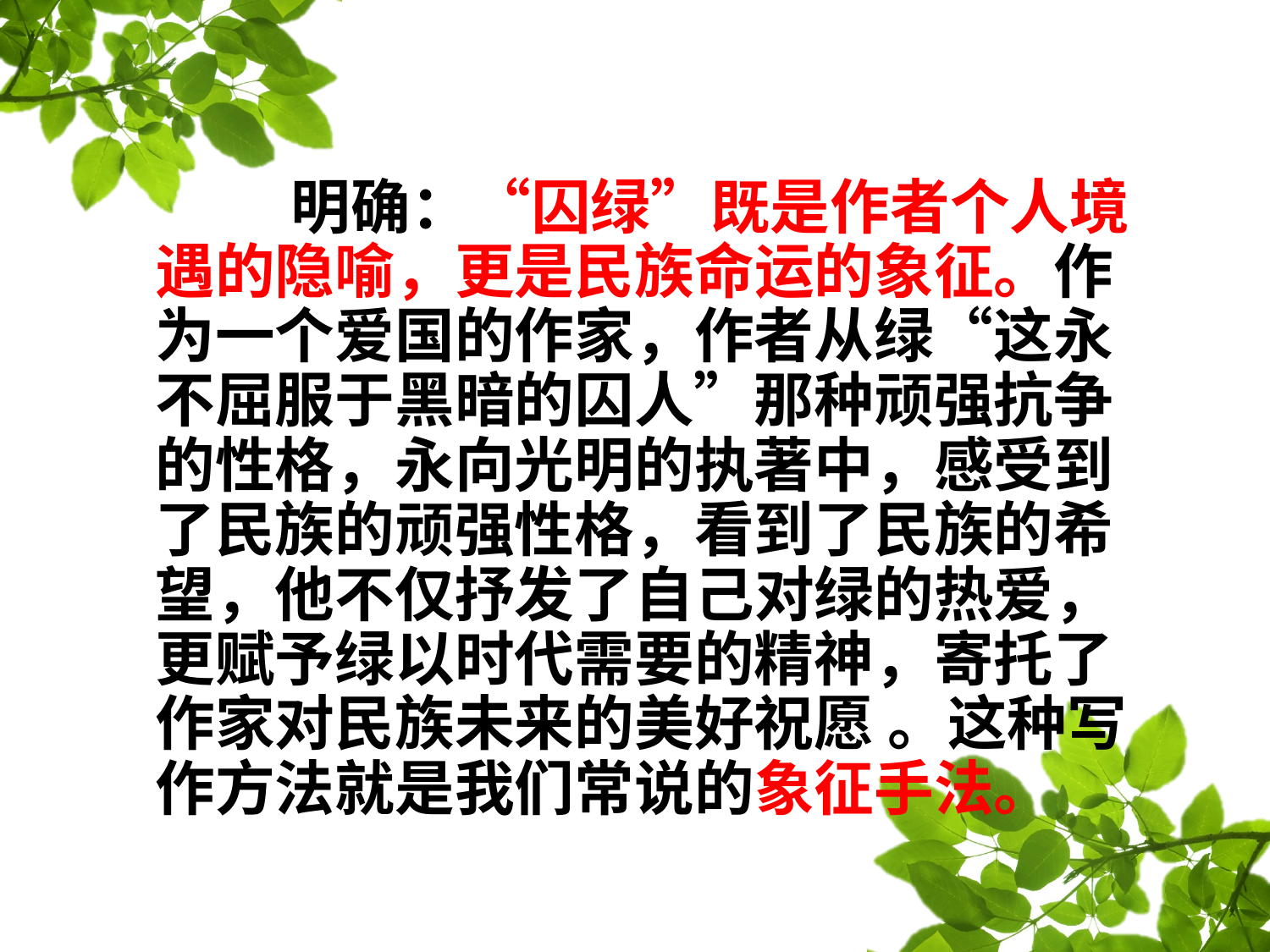

明确：“囚绿”既是作者个人境遇的隐喻，更是民族命运的象征。作为一个爱国的作家，作者从绿“这永不屈服于黑暗的囚人”那种顽强抗争的性格，永向光明的执著中，感受到了民族的顽强性格，看到了民族的希望，他不仅抒发了自己对绿的热爱，更赋予绿以时代需要的精神，寄托了作家对民族未来的美好祝愿 。这种写作方法就是我们常说的象征手法。